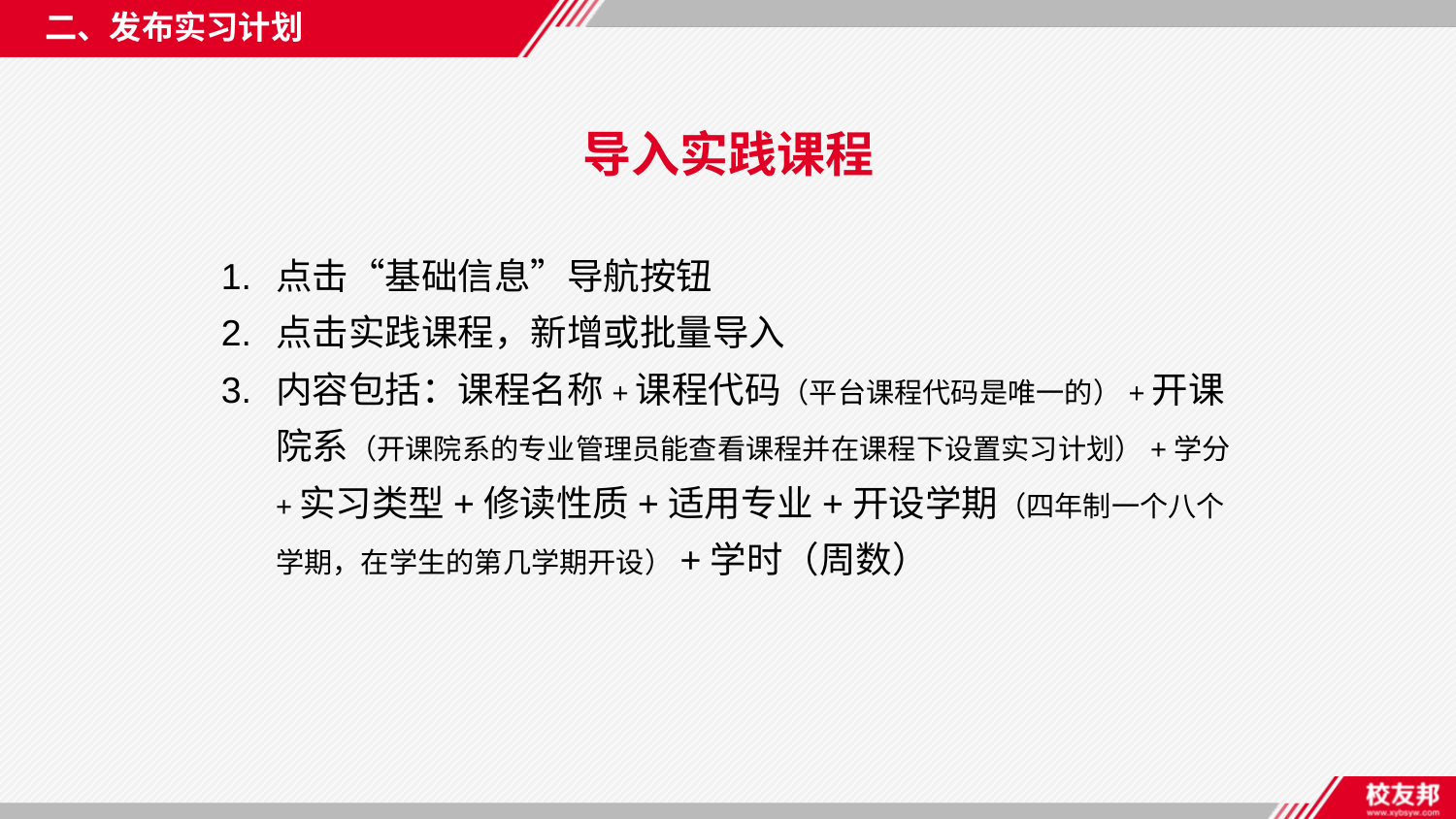

二、发布实习计划
导入实践课程

点击“基础信息”导航按钮
点击实践课程，新增或批量导入
内容包括：课程名称+课程代码（平台课程代码是唯一的）+开课院系（开课院系的专业管理员能查看课程并在课程下设置实习计划）+学分+实习类型+修读性质+适用专业+开设学期（四年制一个八个学期，在学生的第几学期开设）+学时（周数）